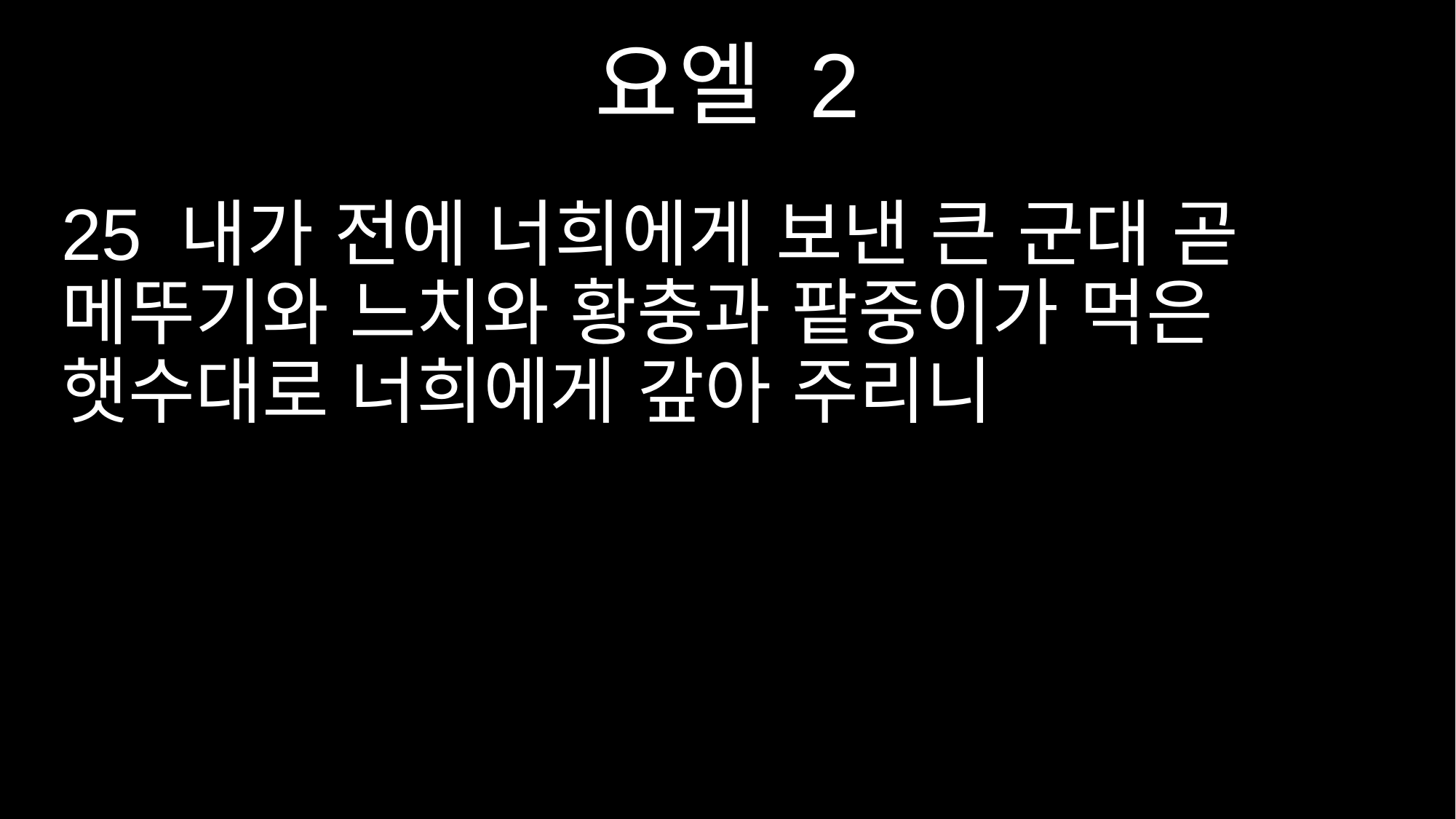

요엘 2
25 내가 전에 너희에게 보낸 큰 군대 곧 메뚜기와 느치와 황충과 팥중이가 먹은 햇수대로 너희에게 갚아 주리니